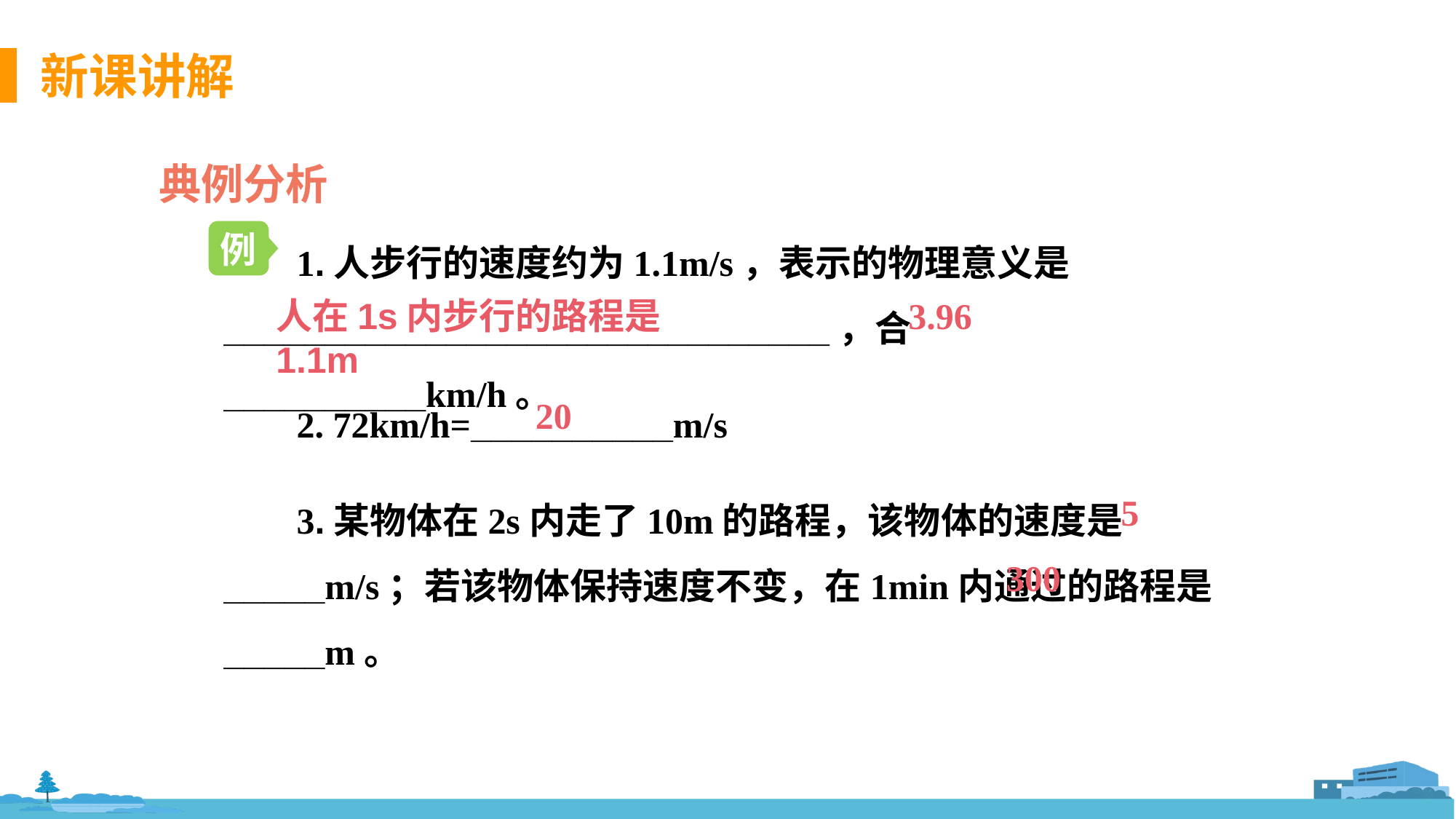

典例分析
1.人步行的速度约为1.1m/s，表示的物理意义是______________________________，合__________km/h。

例
3.96
人在1s内步行的路程是1.1m
2. 72km/h=__________m/s
20
3.某物体在2s内走了10m的路程，该物体的速度是_____m/s；若该物体保持速度不变，在1min内通过的路程是_____m。
5
300